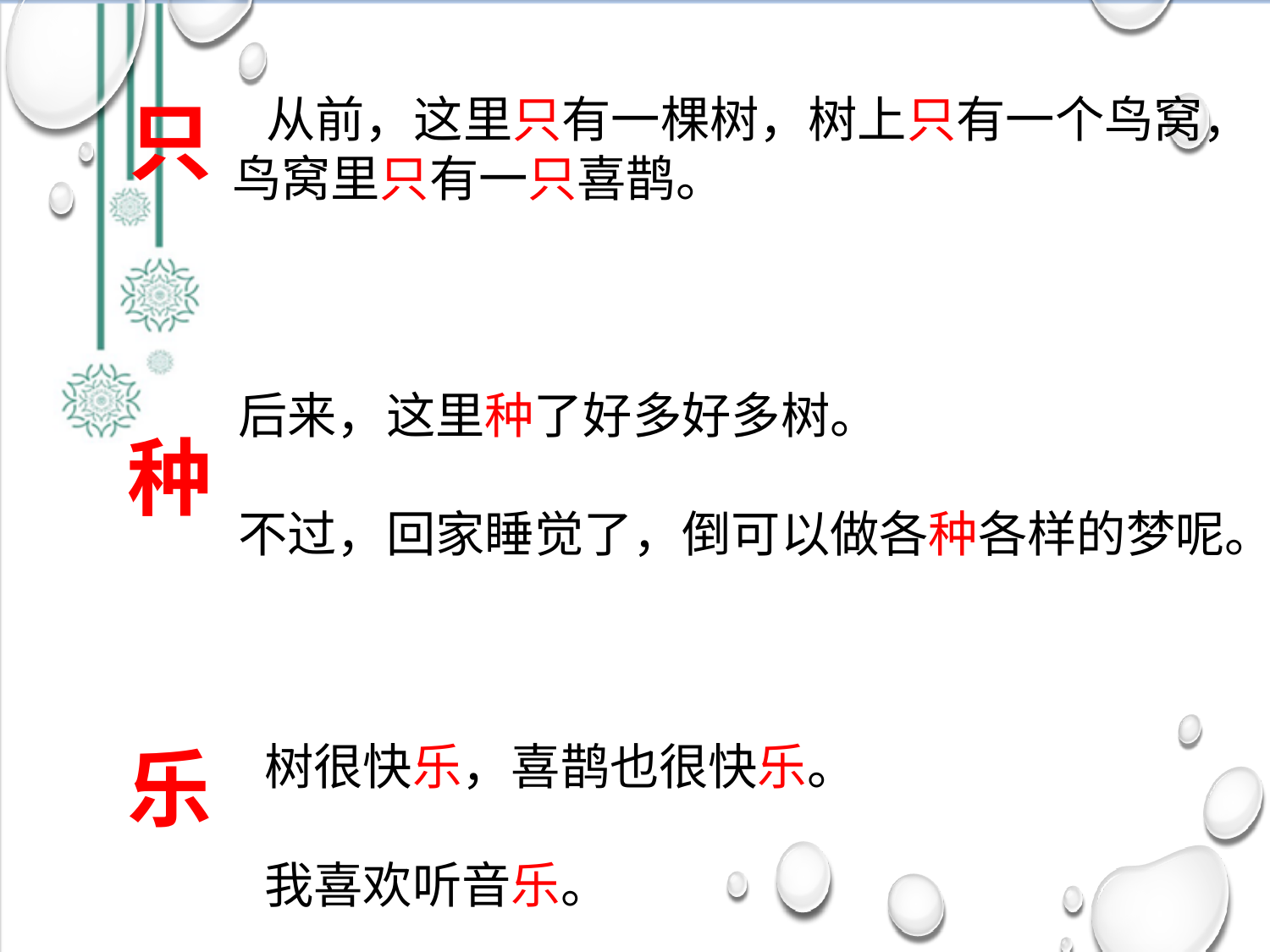

从前，这里只有一棵树，树上只有一个鸟窝，
鸟窝里只有一只喜鹊。
只
后来，这里种了好多好多树。

不过，回家睡觉了，倒可以做各种各样的梦呢。
种
乐
树很快乐，喜鹊也很快乐。

我喜欢听音乐。